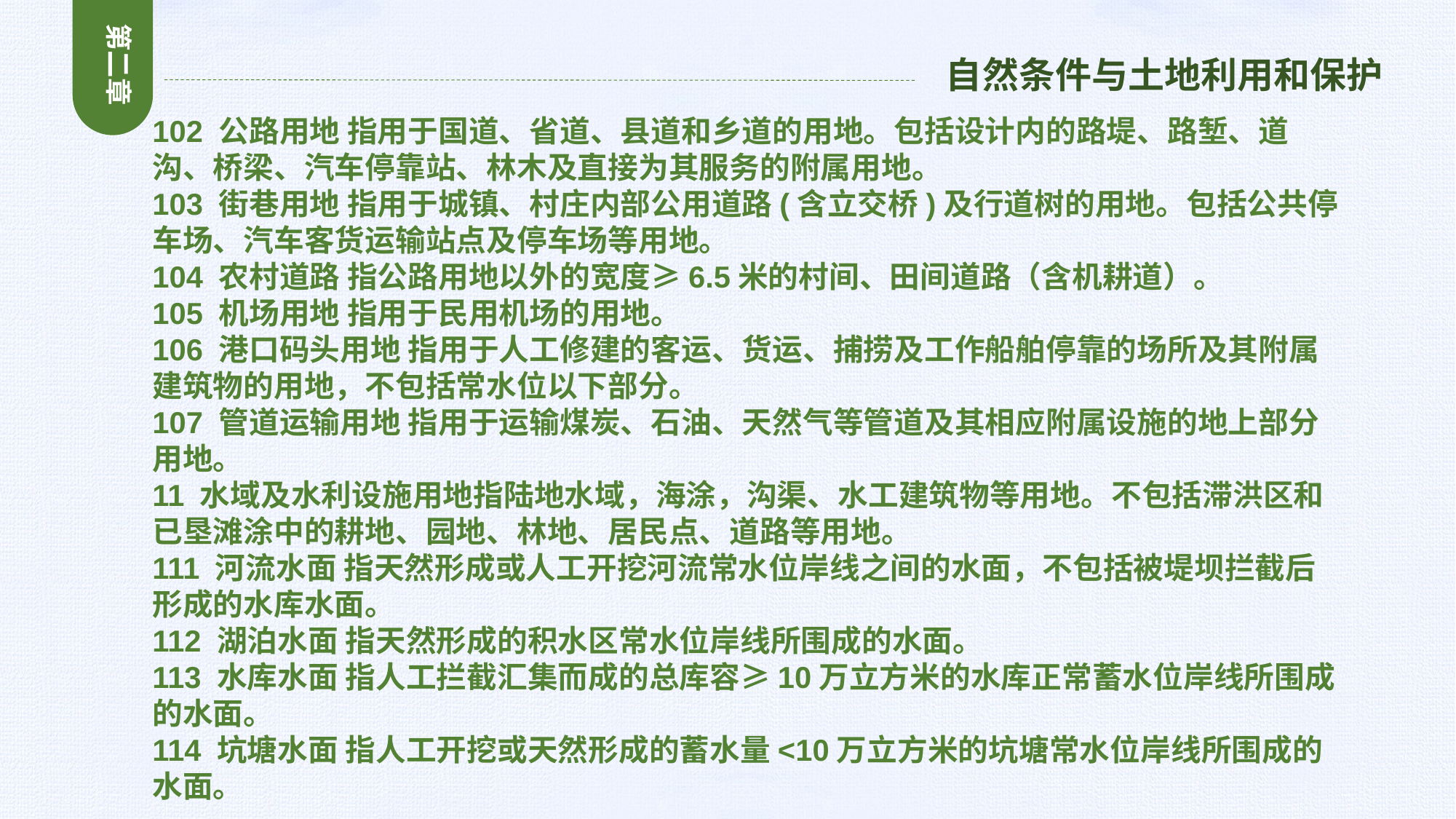

第二章
自然条件与土地利用和保护

102 公路用地 指用于国道、省道、县道和乡道的用地。包括设计内的路堤、路堑、道沟、桥梁、汽车停靠站、林木及直接为其服务的附属用地。
103 街巷用地 指用于城镇、村庄内部公用道路(含立交桥)及行道树的用地。包括公共停车场、汽车客货运输站点及停车场等用地。
104 农村道路 指公路用地以外的宽度≥6.5米的村间、田间道路（含机耕道）。
105 机场用地 指用于民用机场的用地。
106 港口码头用地 指用于人工修建的客运、货运、捕捞及工作船舶停靠的场所及其附属建筑物的用地，不包括常水位以下部分。
107 管道运输用地 指用于运输煤炭、石油、天然气等管道及其相应附属设施的地上部分用地。
11 水域及水利设施用地指陆地水域，海涂，沟渠、水工建筑物等用地。不包括滞洪区和已垦滩涂中的耕地、园地、林地、居民点、道路等用地。
111 河流水面 指天然形成或人工开挖河流常水位岸线之间的水面，不包括被堤坝拦截后形成的水库水面。
112 湖泊水面 指天然形成的积水区常水位岸线所围成的水面。
113 水库水面 指人工拦截汇集而成的总库容≥10万立方米的水库正常蓄水位岸线所围成的水面。
114 坑塘水面 指人工开挖或天然形成的蓄水量<10万立方米的坑塘常水位岸线所围成的水面。